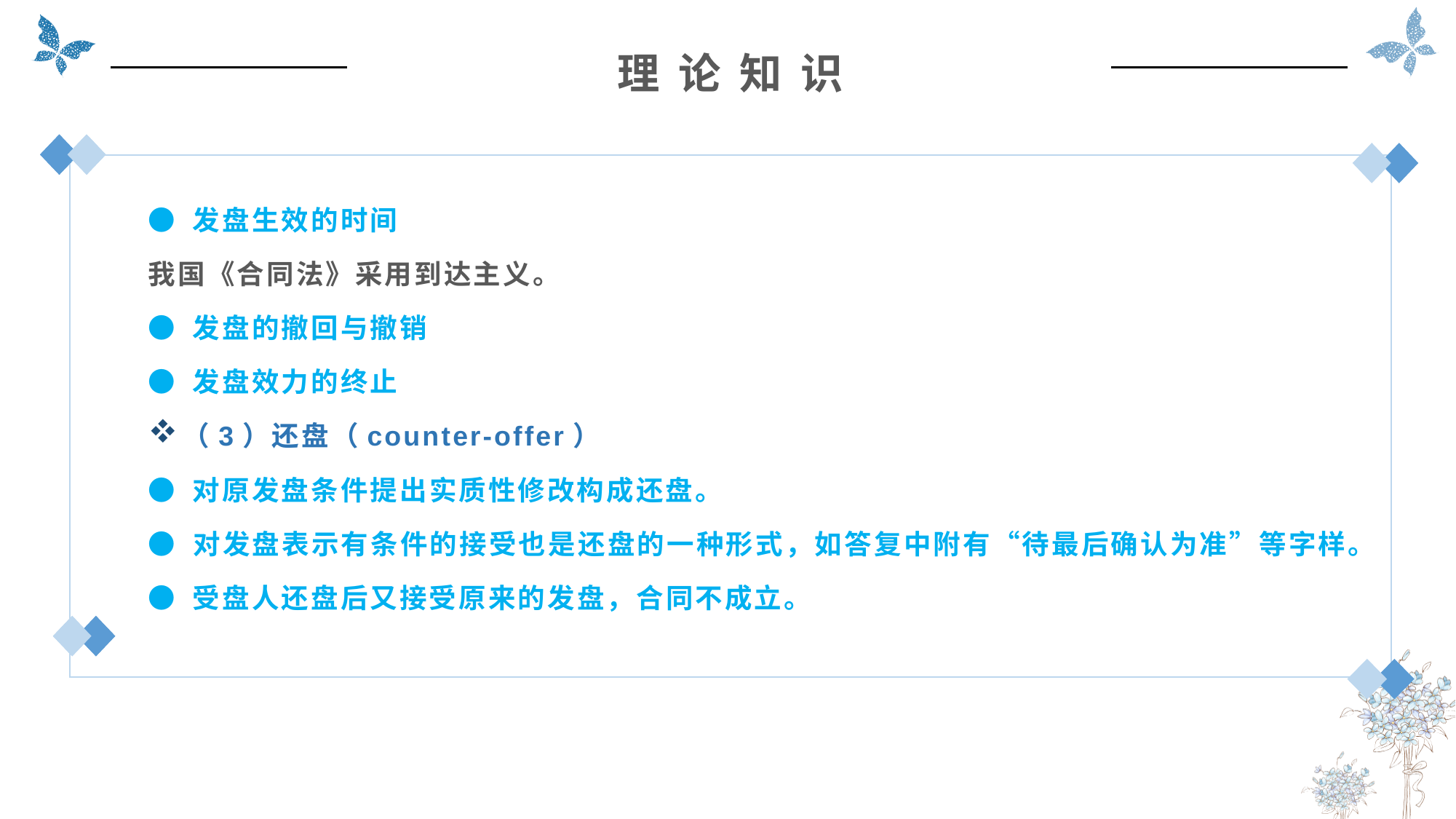

理 论 知 识

● 发盘生效的时间
我国《合同法》采用到达主义。
● 发盘的撤回与撤销
● 发盘效力的终止
（3）还盘（counter-offer）
● 对原发盘条件提出实质性修改构成还盘。
● 对发盘表示有条件的接受也是还盘的一种形式，如答复中附有“待最后确认为准”等字样。
● 受盘人还盘后又接受原来的发盘，合同不成立。